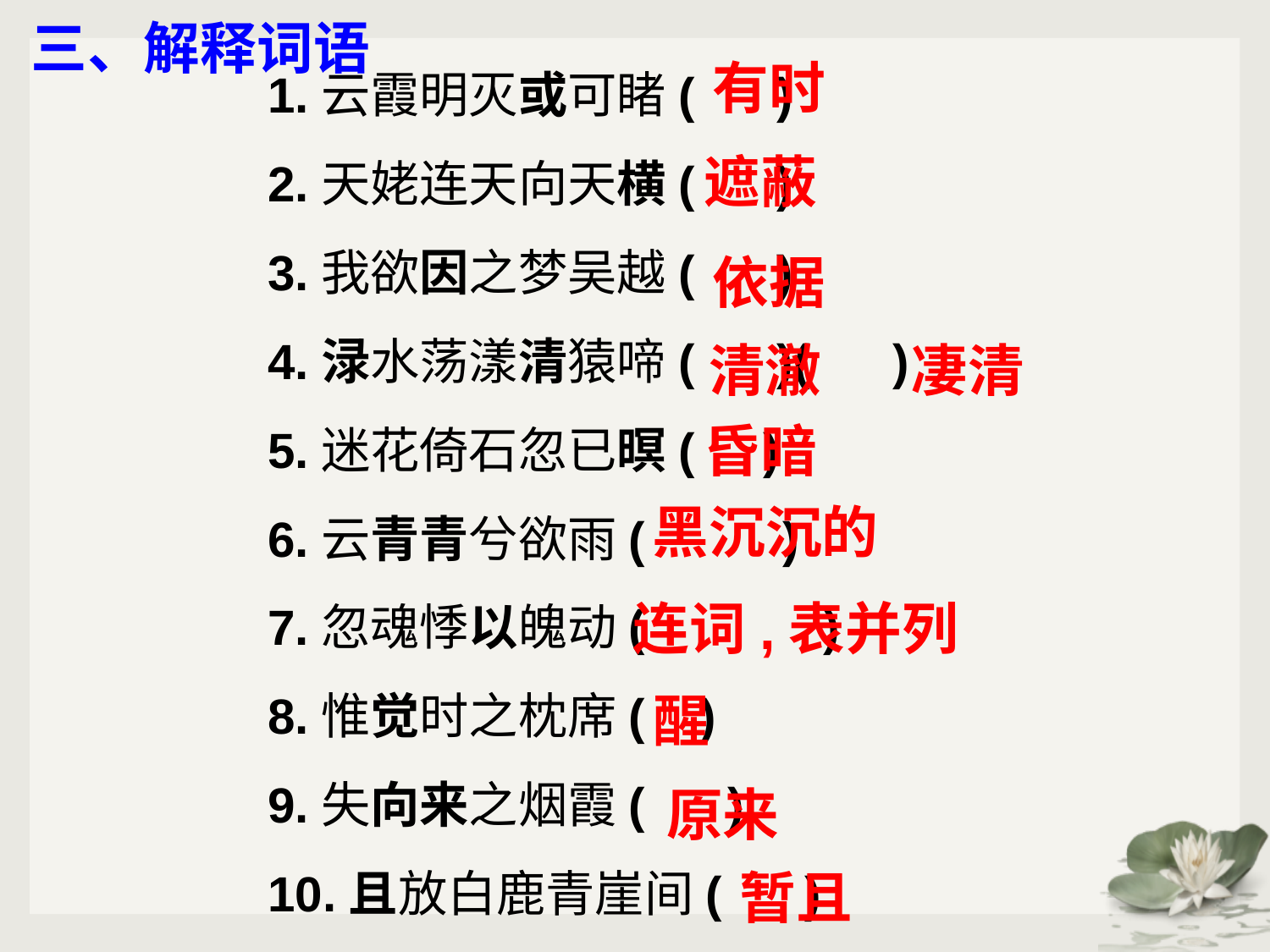

三、解释词语
1.云霞明灭或可睹(      )
2.天姥连天向天横(      )
3.我欲因之梦吴越(      )
4.渌水荡漾清猿啼(      )(      )
5.迷花倚石忽已暝(     )
6.云青青兮欲雨(          )
7.忽魂悸以魄动(             )
8.惟觉时之枕席(    )
9.失向来之烟霞(      )
10.且放白鹿青崖间(      )

有时
遮蔽
依据
凄清
清澈
昏暗
黑沉沉的
连词,表并列
醒
原来
暂且